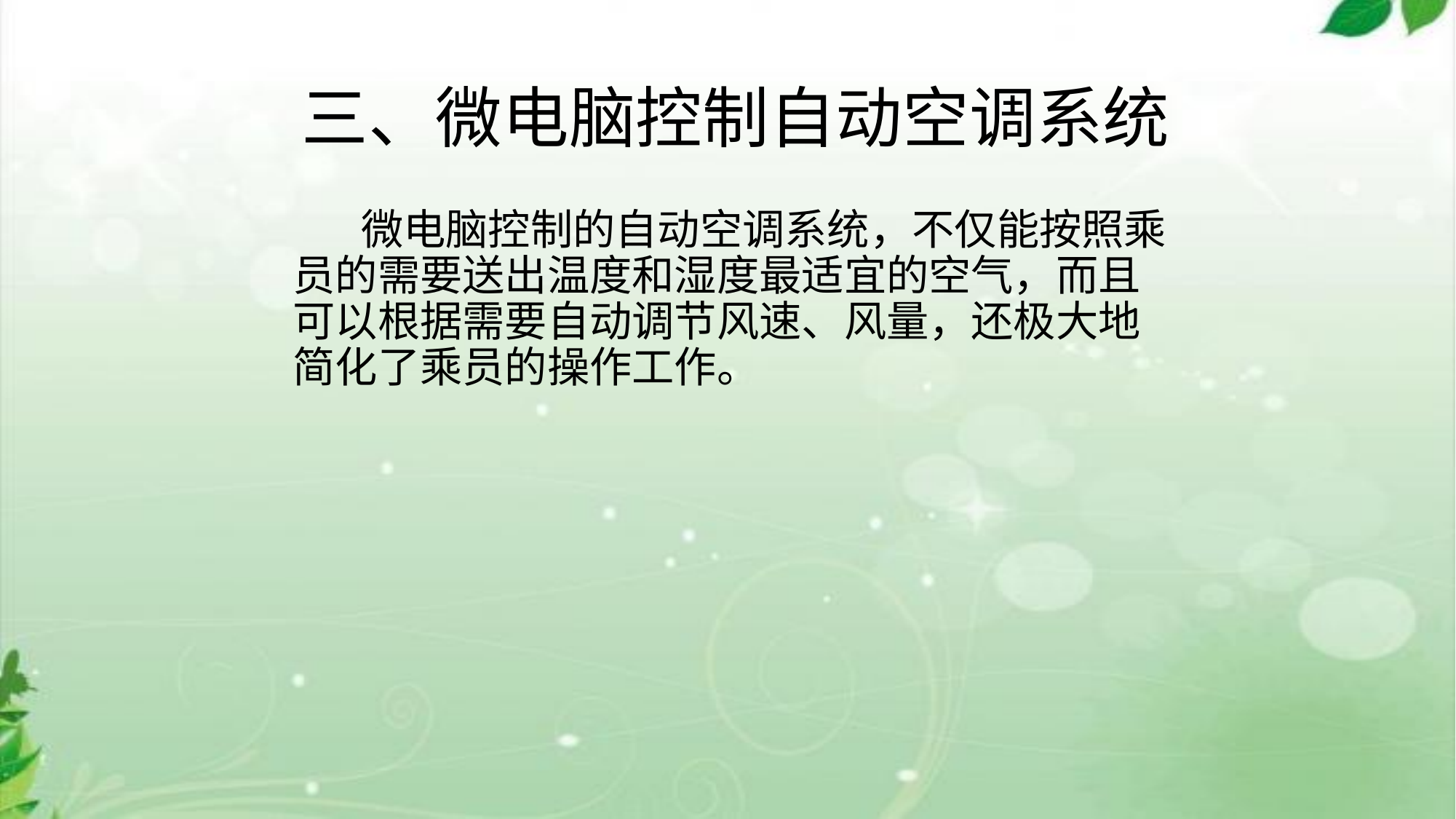

# 三、微电脑控制自动空调系统
         微电脑控制的自动空调系统，不仅能按照乘员的需要送出温度和湿度最适宜的空气，而且可以根据需要自动调节风速、风量，还极大地简化了乘员的操作工作。